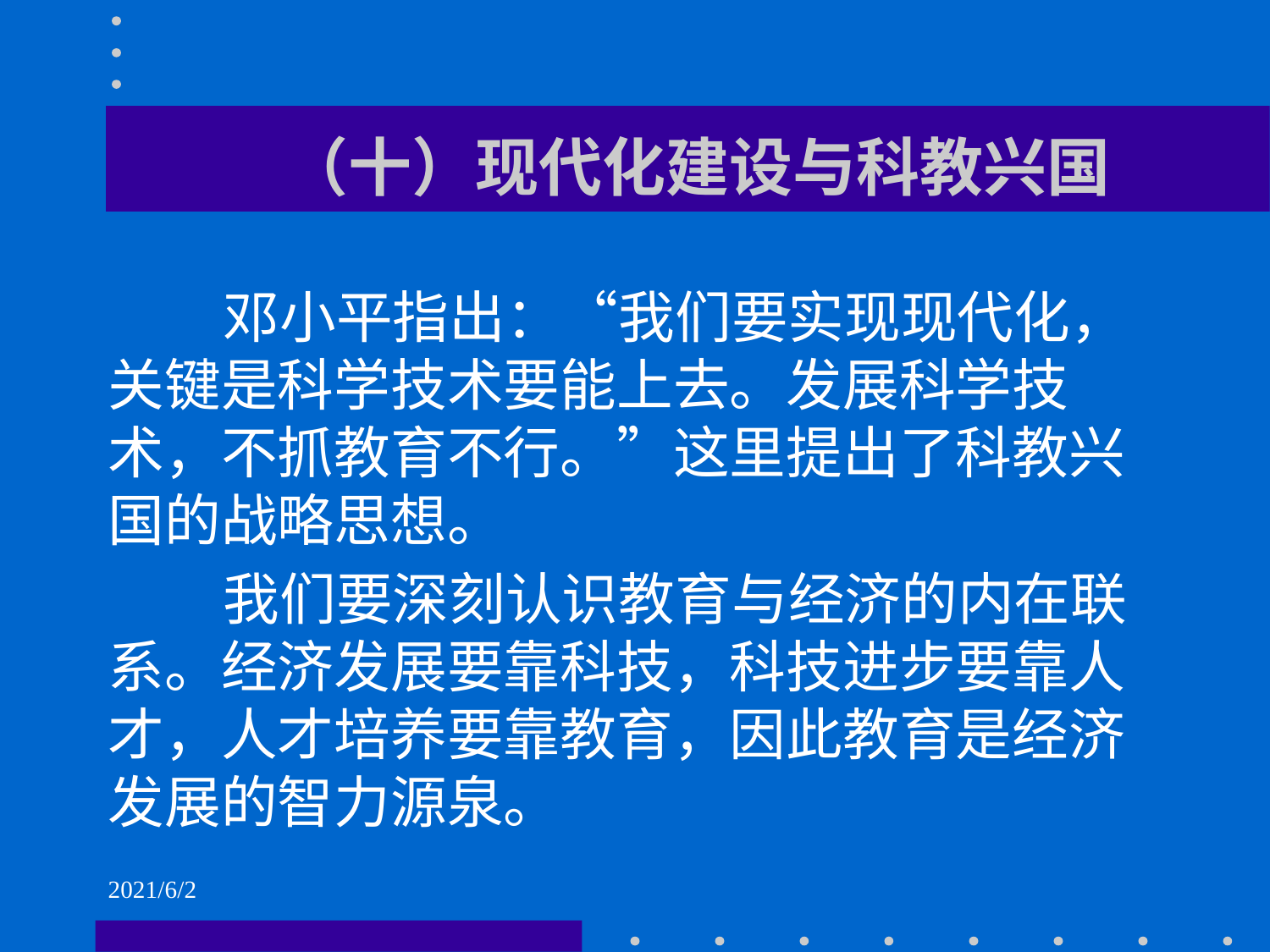

# （十）现代化建设与科教兴国
        邓小平指出：“我们要实现现代化，关键是科学技术要能上去。发展科学技术，不抓教育不行。”这里提出了科教兴国的战略思想。
        我们要深刻认识教育与经济的内在联系。经济发展要靠科技，科技进步要靠人才，人才培养要靠教育，因此教育是经济发展的智力源泉。
2021/6/2